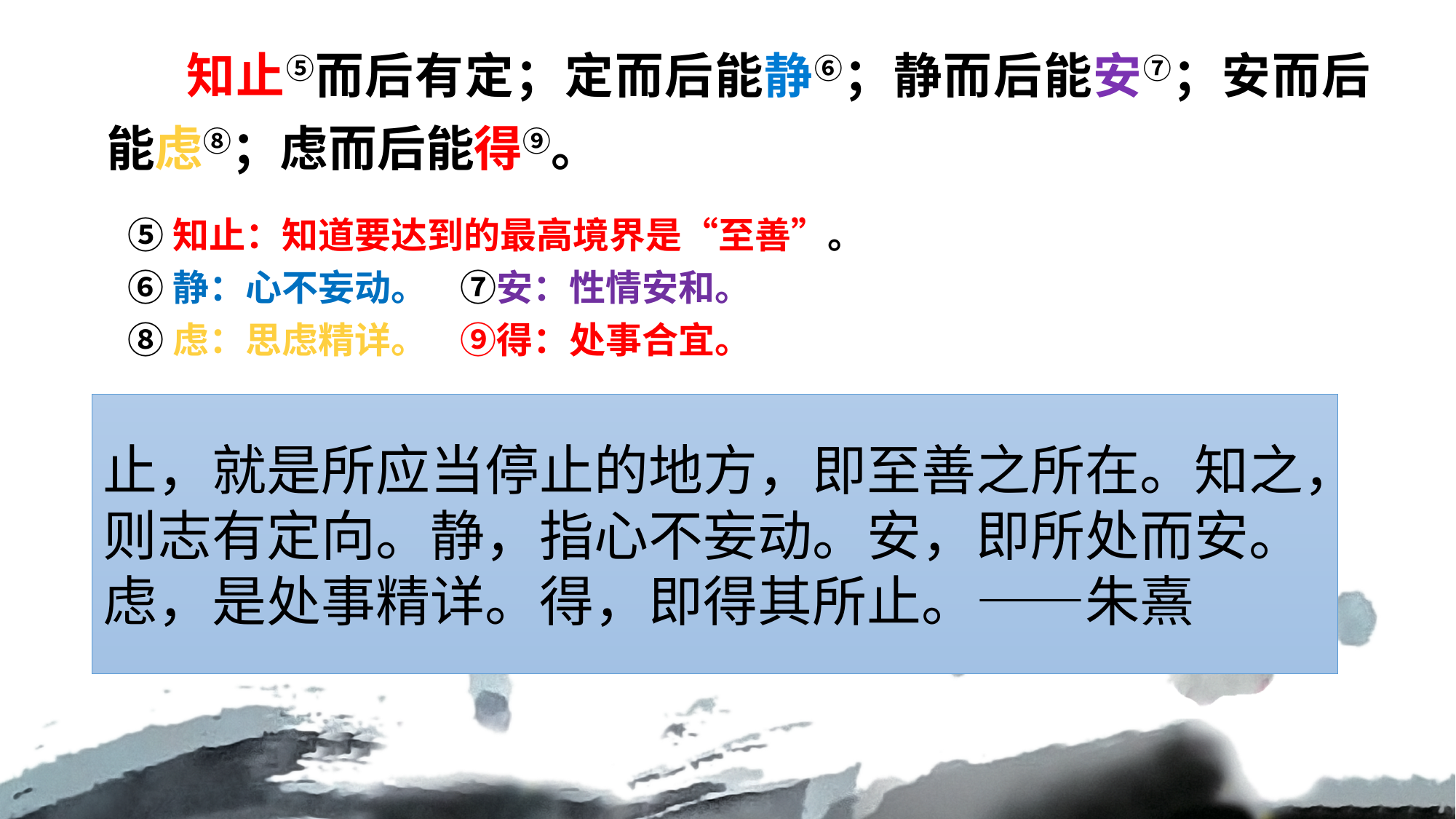

知止⑤而后有定；定而后能静⑥；静而后能安⑦；安而后能虑⑧；虑而后能得⑨。
⑤知止：知道要达到的最高境界是“至善”。
⑥静：心不妄动。    ⑦安：性情安和。
⑧虑：思虑精详。    ⑨得：处事合宜。
止，就是所应当停止的地方，即至善之所在。知之，则志有定向。静，指心不妄动。安，即所处而安。虑，是处事精详。得，即得其所止。——朱熹